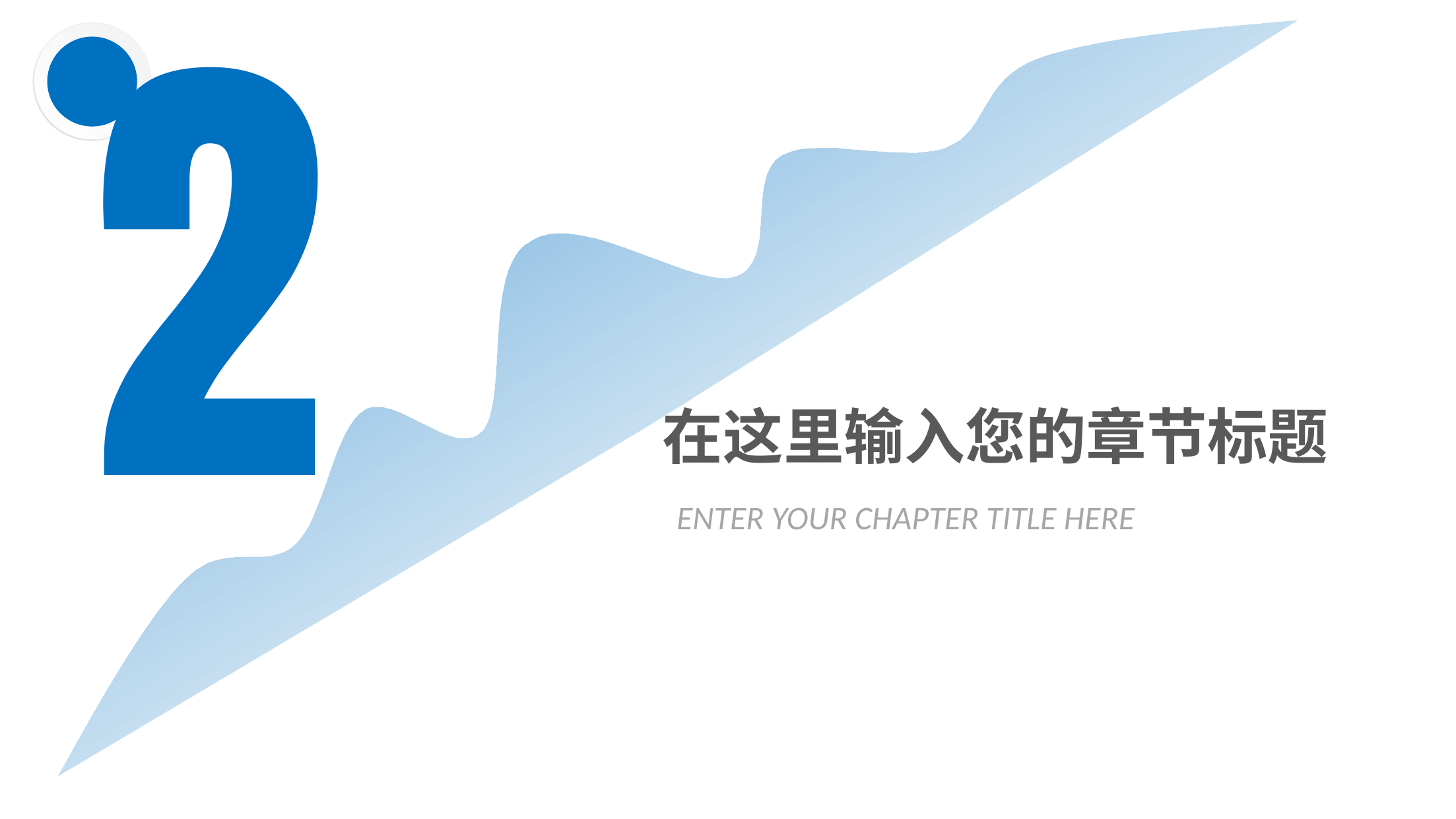

2

在这里输入您的章节标题
 ENTER YOUR CHAPTER TITLE HERE